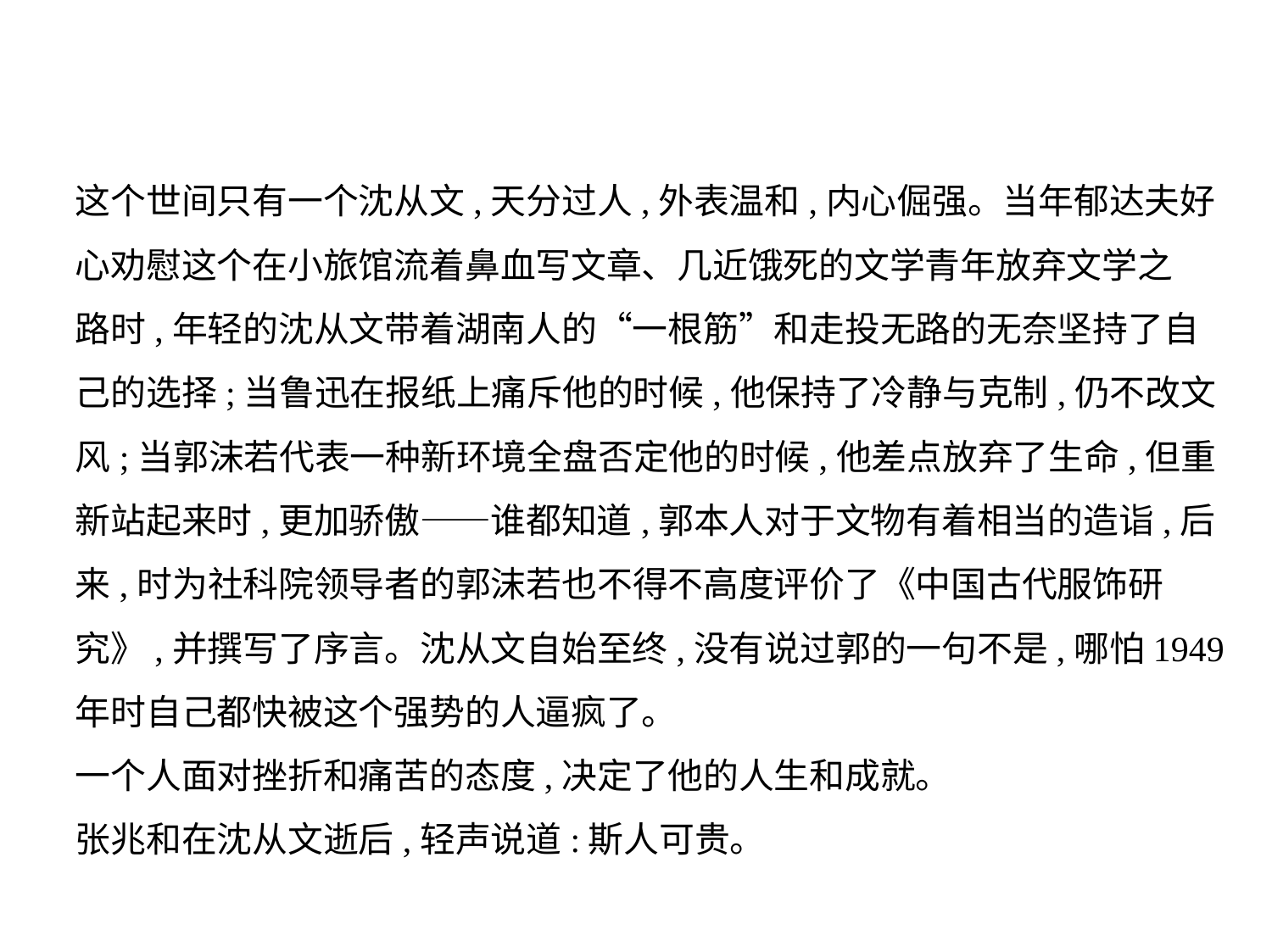

这个世间只有一个沈从文,天分过人,外表温和,内心倔强。当年郁达夫好
心劝慰这个在小旅馆流着鼻血写文章、几近饿死的文学青年放弃文学之
路时,年轻的沈从文带着湖南人的“一根筋”和走投无路的无奈坚持了自
己的选择;当鲁迅在报纸上痛斥他的时候,他保持了冷静与克制,仍不改文
风;当郭沫若代表一种新环境全盘否定他的时候,他差点放弃了生命,但重
新站起来时,更加骄傲——谁都知道,郭本人对于文物有着相当的造诣,后
来,时为社科院领导者的郭沫若也不得不高度评价了《中国古代服饰研
究》,并撰写了序言。沈从文自始至终,没有说过郭的一句不是,哪怕1949
年时自己都快被这个强势的人逼疯了。
一个人面对挫折和痛苦的态度,决定了他的人生和成就。
张兆和在沈从文逝后,轻声说道:斯人可贵。